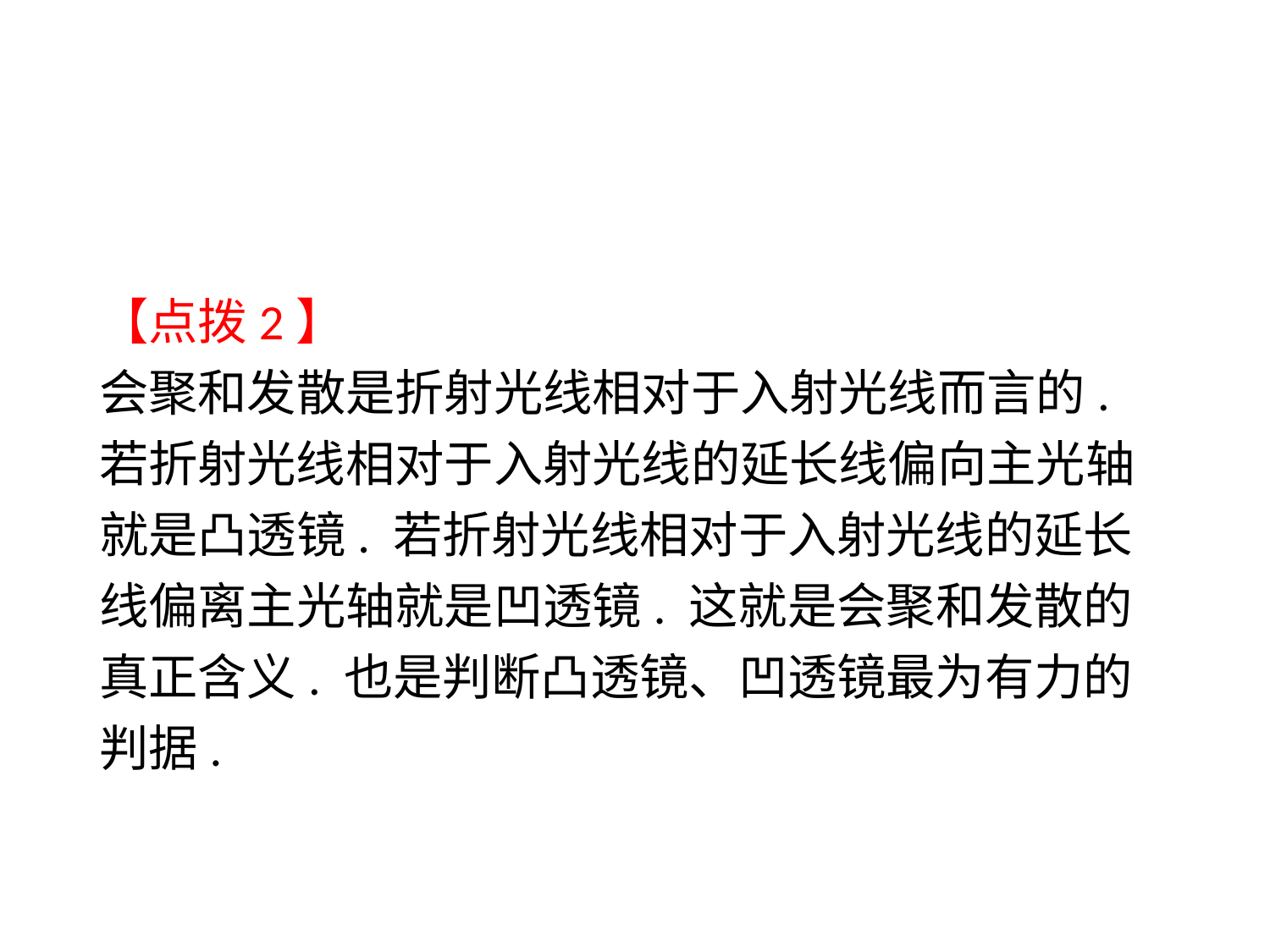

【点拨2】
会聚和发散是折射光线相对于入射光线而言的. 若折射光线相对于入射光线的延长线偏向主光轴就是凸透镜. 若折射光线相对于入射光线的延长线偏离主光轴就是凹透镜. 这就是会聚和发散的真正含义. 也是判断凸透镜、凹透镜最为有力的判据.